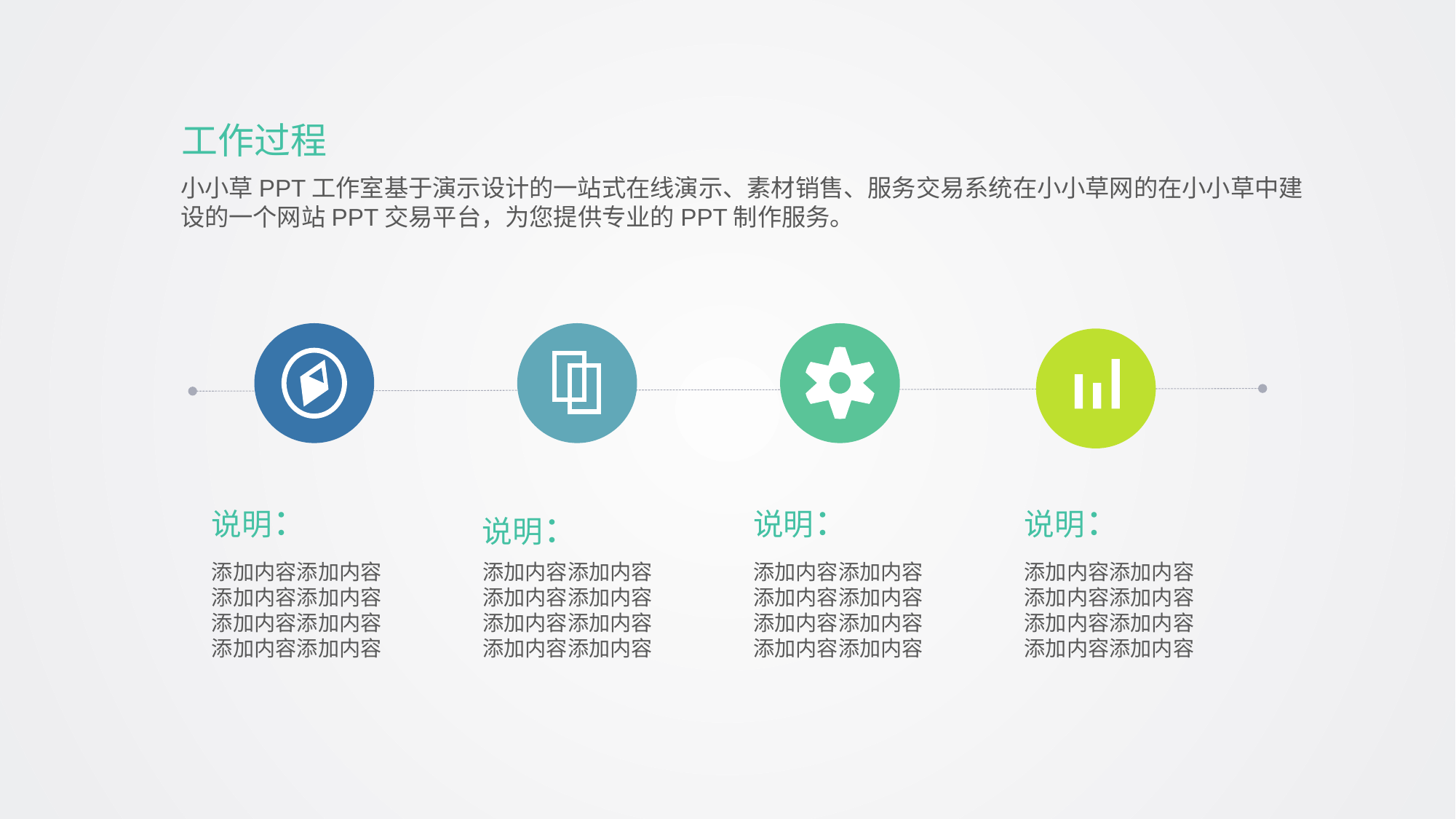

工作过程
小小草PPT工作室基于演示设计的一站式在线演示、素材销售、服务交易系统在小小草网的在小小草中建设的一个网站PPT交易平台，为您提供专业的PPT制作服务。

说明：
说明：
说明：
说明：
添加内容添加内容
添加内容添加内容
添加内容添加内容
添加内容添加内容
添加内容添加内容
添加内容添加内容
添加内容添加内容
添加内容添加内容
添加内容添加内容
添加内容添加内容
添加内容添加内容
添加内容添加内容
添加内容添加内容
添加内容添加内容
添加内容添加内容
添加内容添加内容